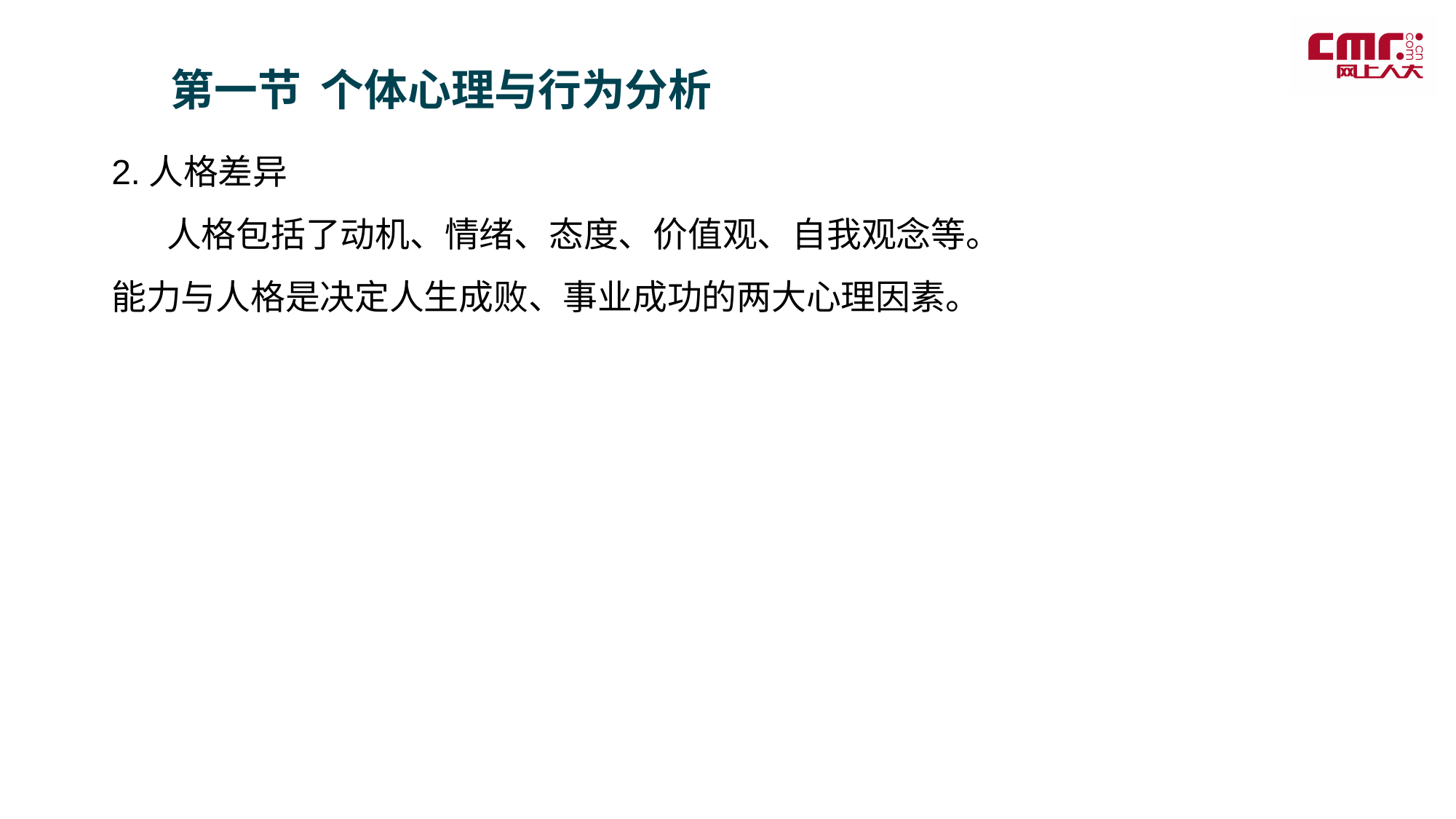

第一节  个体心理与行为分析

2.人格差异
      人格包括了动机、情绪、态度、价值观、自我观念等。能力与人格是决定人生成败、事业成功的两大心理因素。